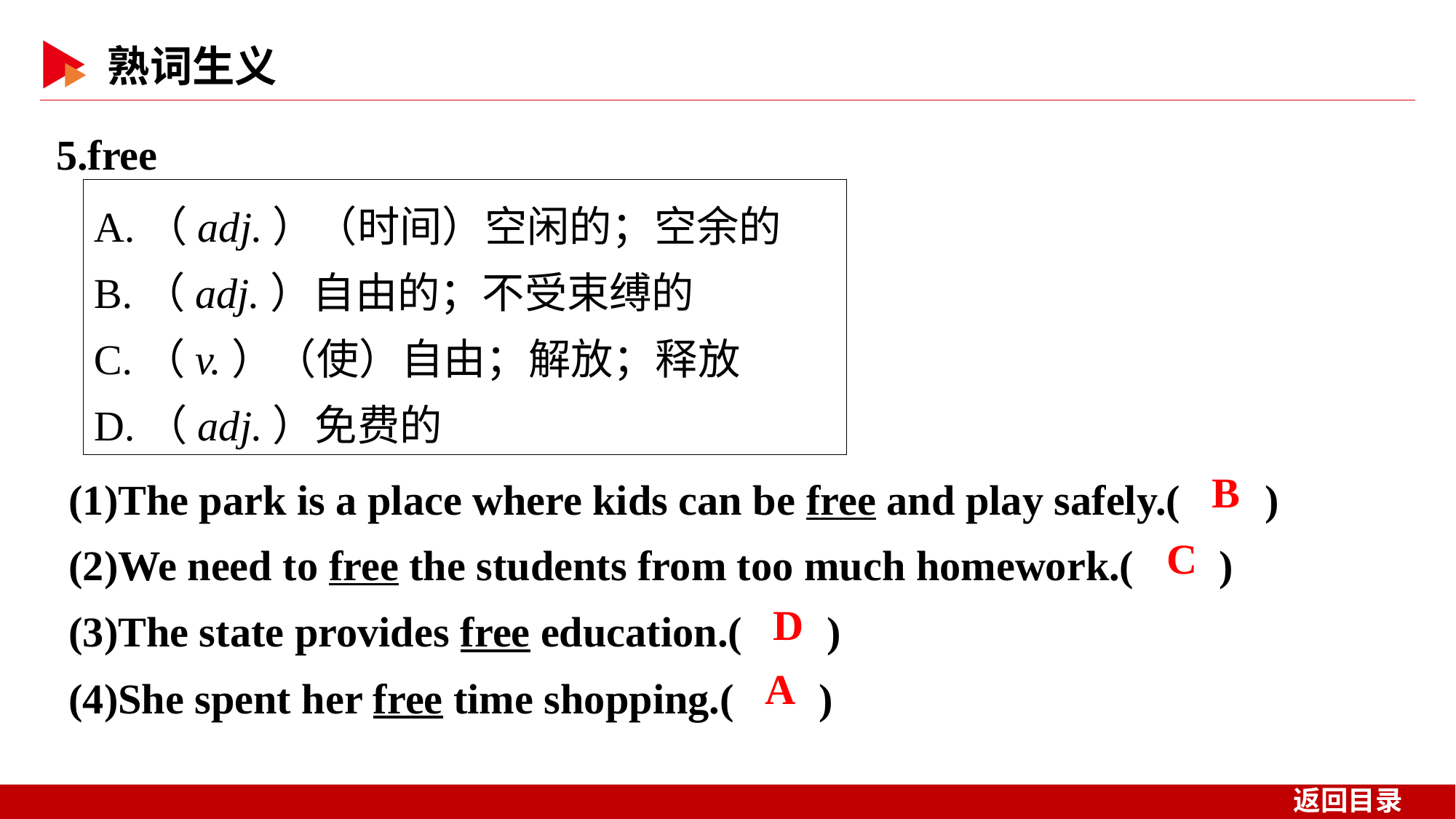

5.free
A.（adj.）（时间）空闲的；空余的
B.（adj.）自由的；不受束缚的
C.（v.）（使）自由；解放；释放
D.（adj.）免费的
(1)The park is a place where kids can be free and play safely.(        )
(2)We need to free the students from too much homework.(        )
(3)The state provides free education.(        )
(4)She spent her free time shopping.(        )
   B
   C
   D
   A